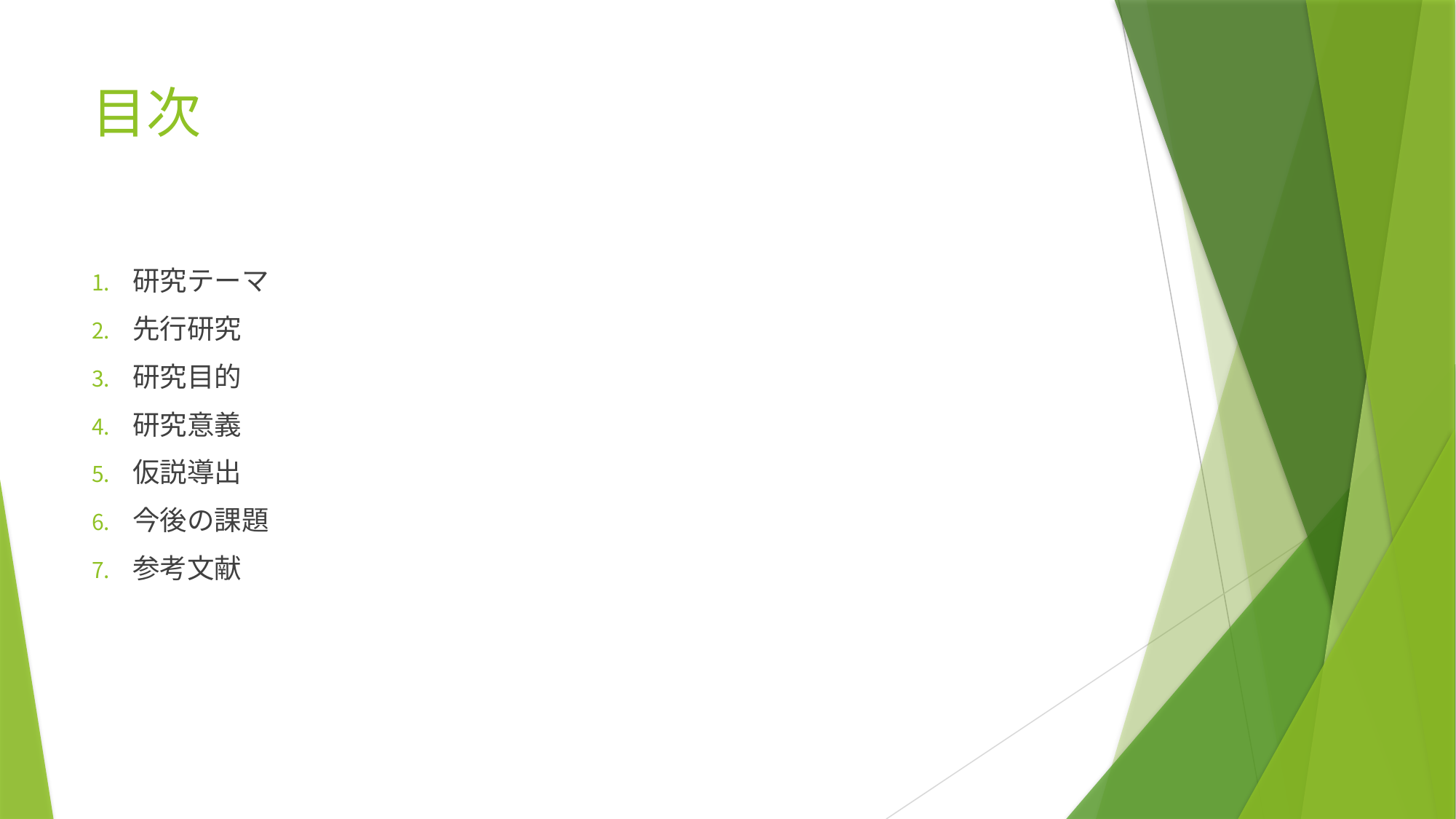

# 目次
研究テーマ
先行研究
研究目的
研究意義
仮説導出
今後の課題
参考文献